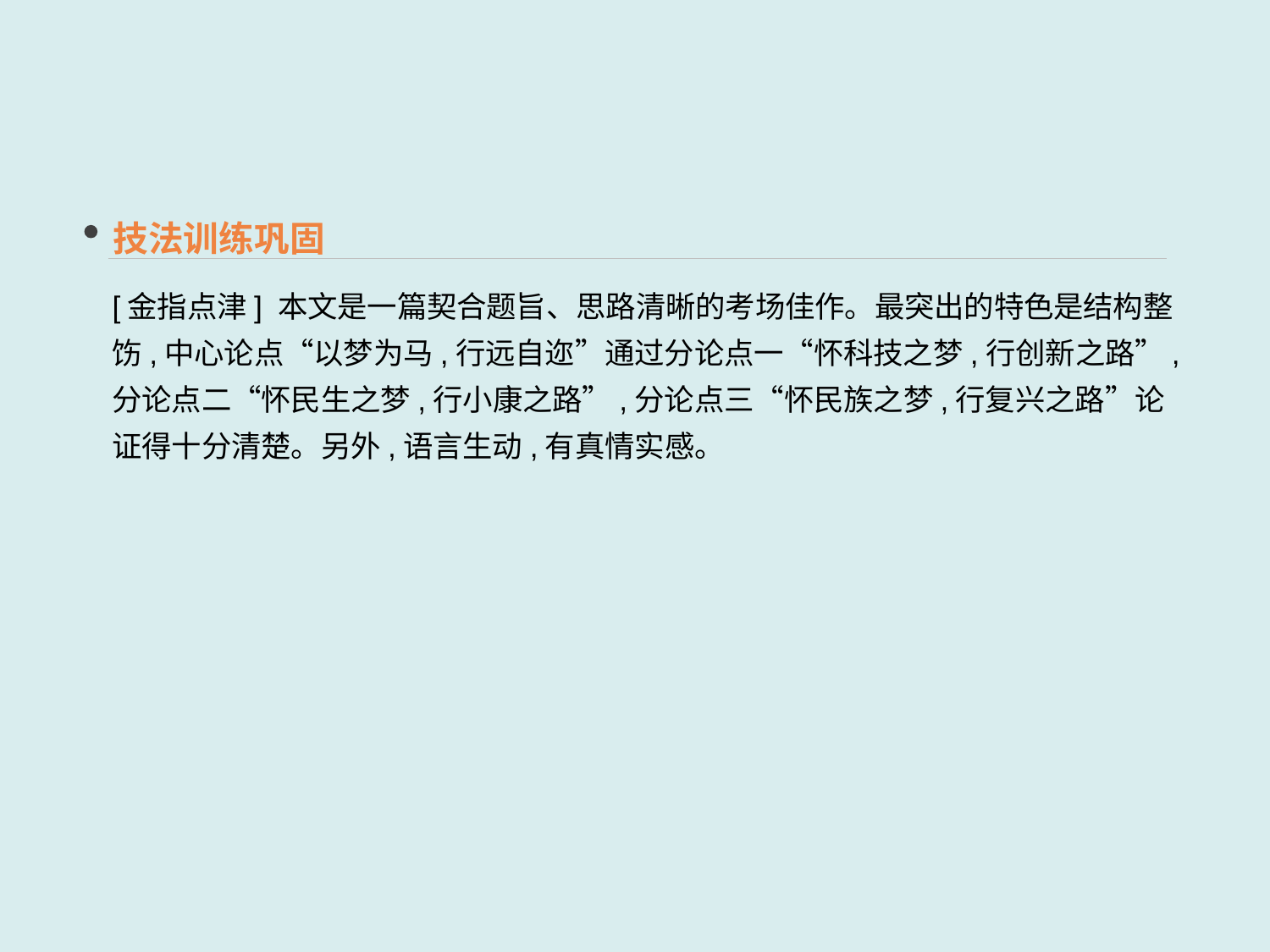

技法训练巩固

[金指点津] 本文是一篇契合题旨、思路清晰的考场佳作。最突出的特色是结构整饬,中心论点“以梦为马,行远自迩”通过分论点一“怀科技之梦,行创新之路”,分论点二“怀民生之梦,行小康之路”,分论点三“怀民族之梦,行复兴之路”论证得十分清楚。另外,语言生动,有真情实感。